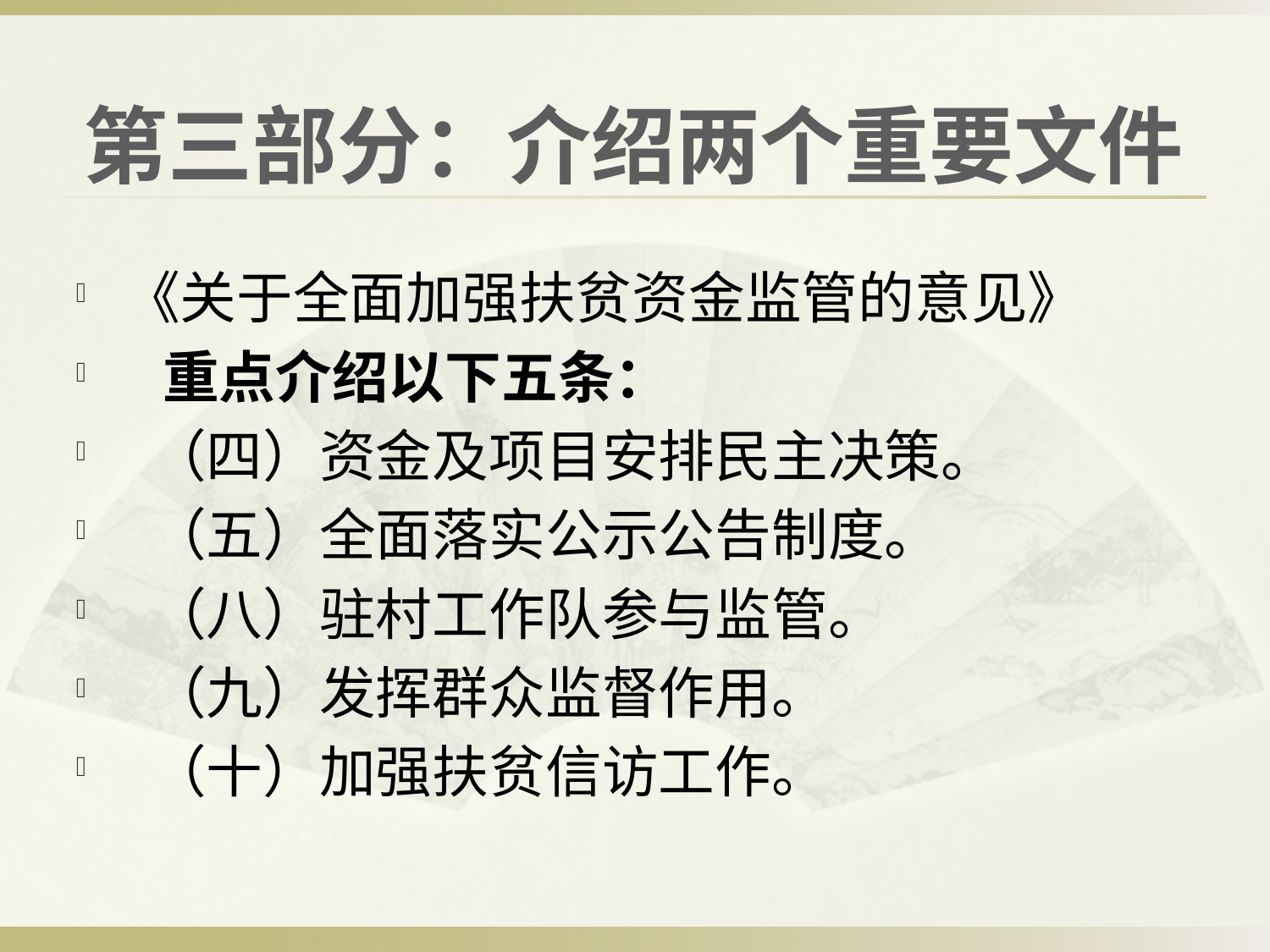

第三部分：介绍两个重要文件
《关于全面加强扶贫资金监管的意见》
  重点介绍以下五条：
 （四）资金及项目安排民主决策。
 （五）全面落实公示公告制度。
 （八）驻村工作队参与监管。
 （九）发挥群众监督作用。
 （十）加强扶贫信访工作。